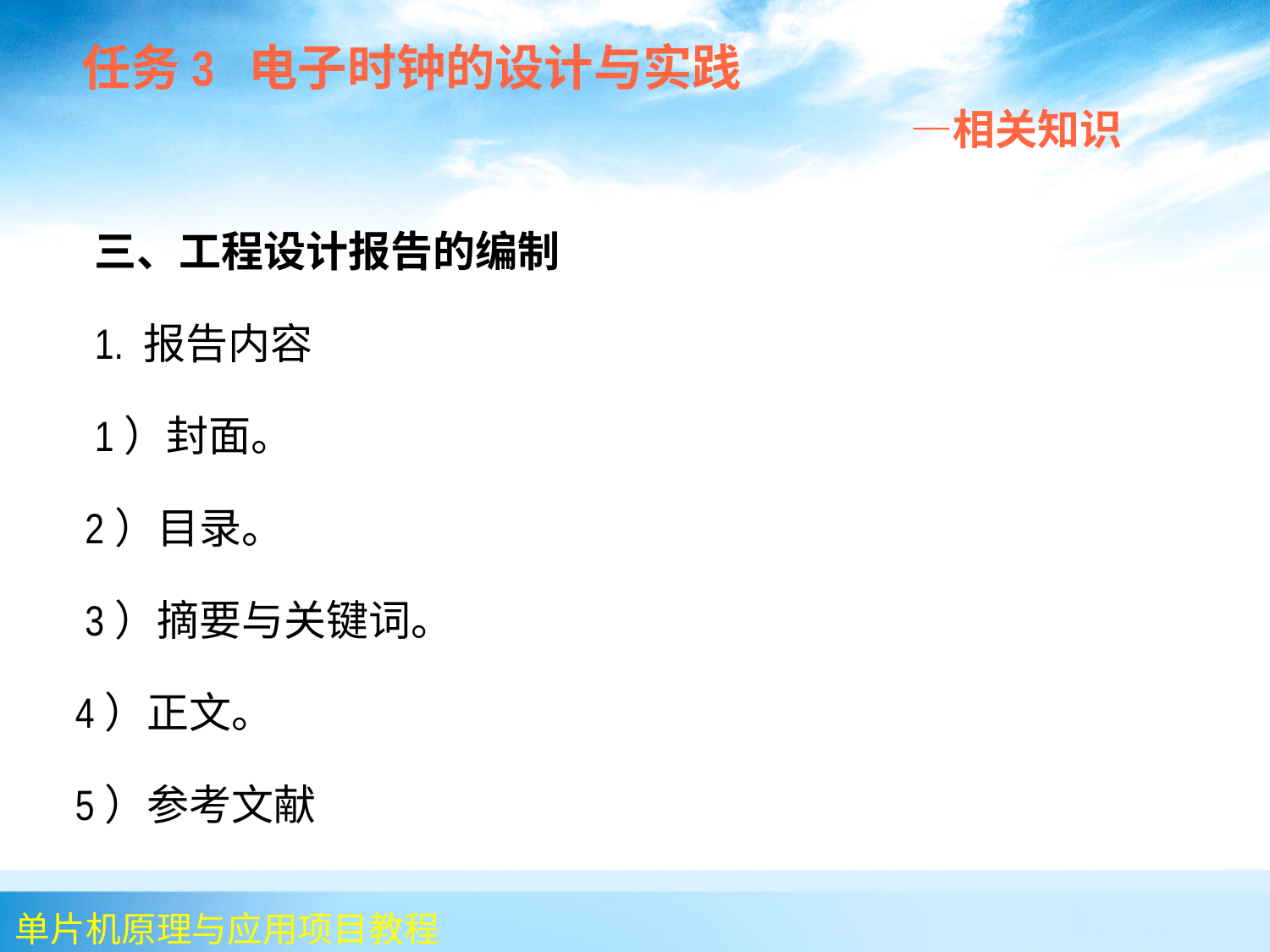

任务3  电子时钟的设计与实践
                                                                              —相关知识
   三、工程设计报告的编制
    1. 报告内容
    1）封面。
   2）目录。
   3）摘要与关键词。
  4）正文。
  5）参考文献